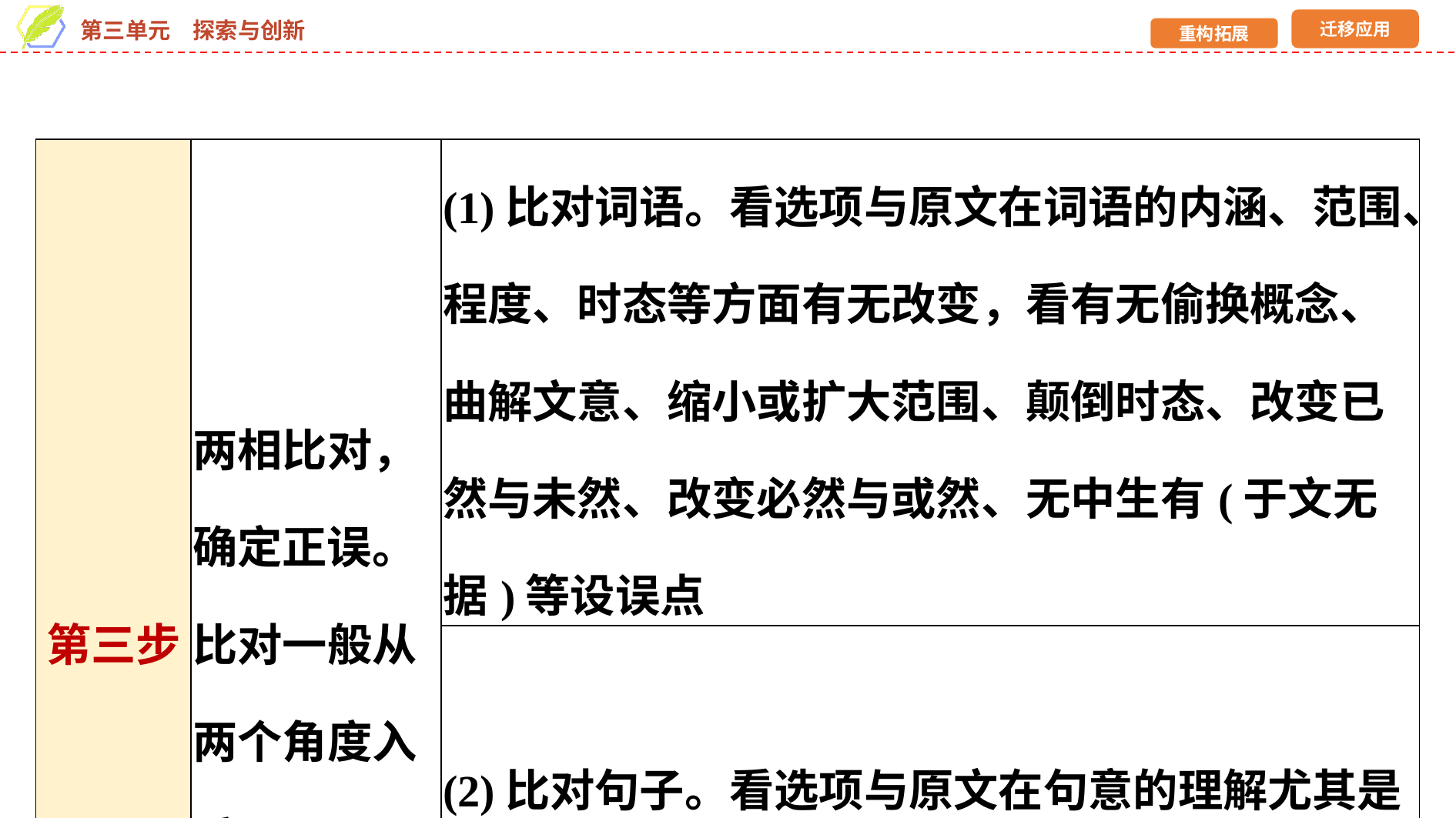

| 第三步 | 两相比对，确定正误。比对一般从两个角度入手 | (1)比对词语。看选项与原文在词语的内涵、范围、程度、时态等方面有无改变，看有无偷换概念、曲解文意、缩小或扩大范围、颠倒时态、改变已然与未然、改变必然与或然、无中生有(于文无据)等设误点 |
| --- | --- | --- |
|  |  | (2)比对句子。看选项与原文在句意的理解尤其是句间关系的判断上是否一致，有无条件绝对、因果失当等问题 |